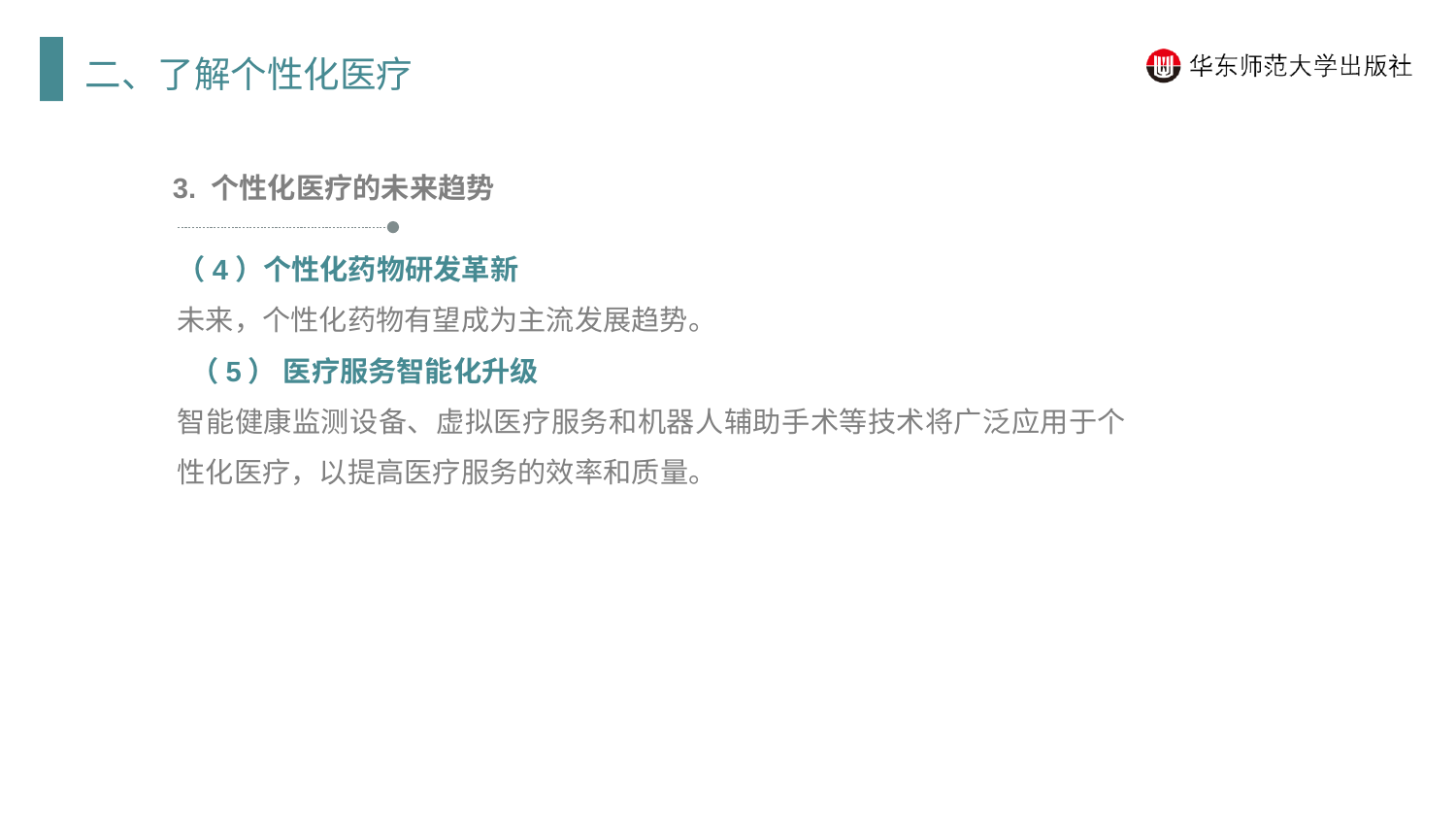

二、了解个性化医疗
3. 个性化医疗的未来趋势
（4）个性化药物研发革新
未来，个性化药物有望成为主流发展趋势。
 （5） 医疗服务智能化升级
智能健康监测设备、虚拟医疗服务和机器人辅助手术等技术将广泛应用于个性化医疗，以提高医疗服务的效率和质量。